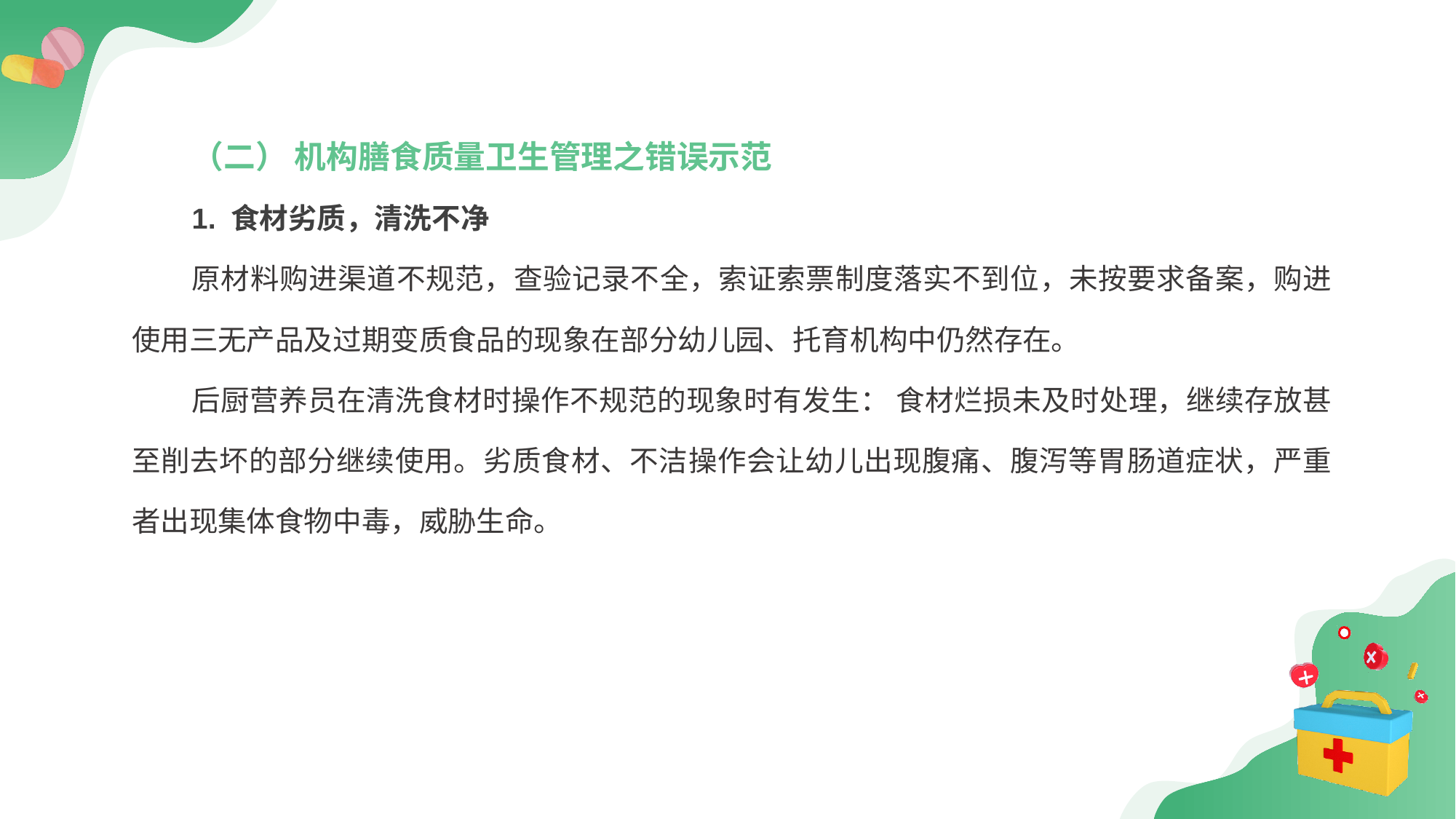

（二） 机构膳食质量卫生管理之错误示范
1. 食材劣质，清洗不净
原材料购进渠道不规范，查验记录不全，索证索票制度落实不到位，未按要求备案，购进使用三无产品及过期变质食品的现象在部分幼儿园、托育机构中仍然存在。
后厨营养员在清洗食材时操作不规范的现象时有发生： 食材烂损未及时处理，继续存放甚至削去坏的部分继续使用。劣质食材、不洁操作会让幼儿出现腹痛、腹泻等胃肠道症状，严重者出现集体食物中毒，威胁生命。